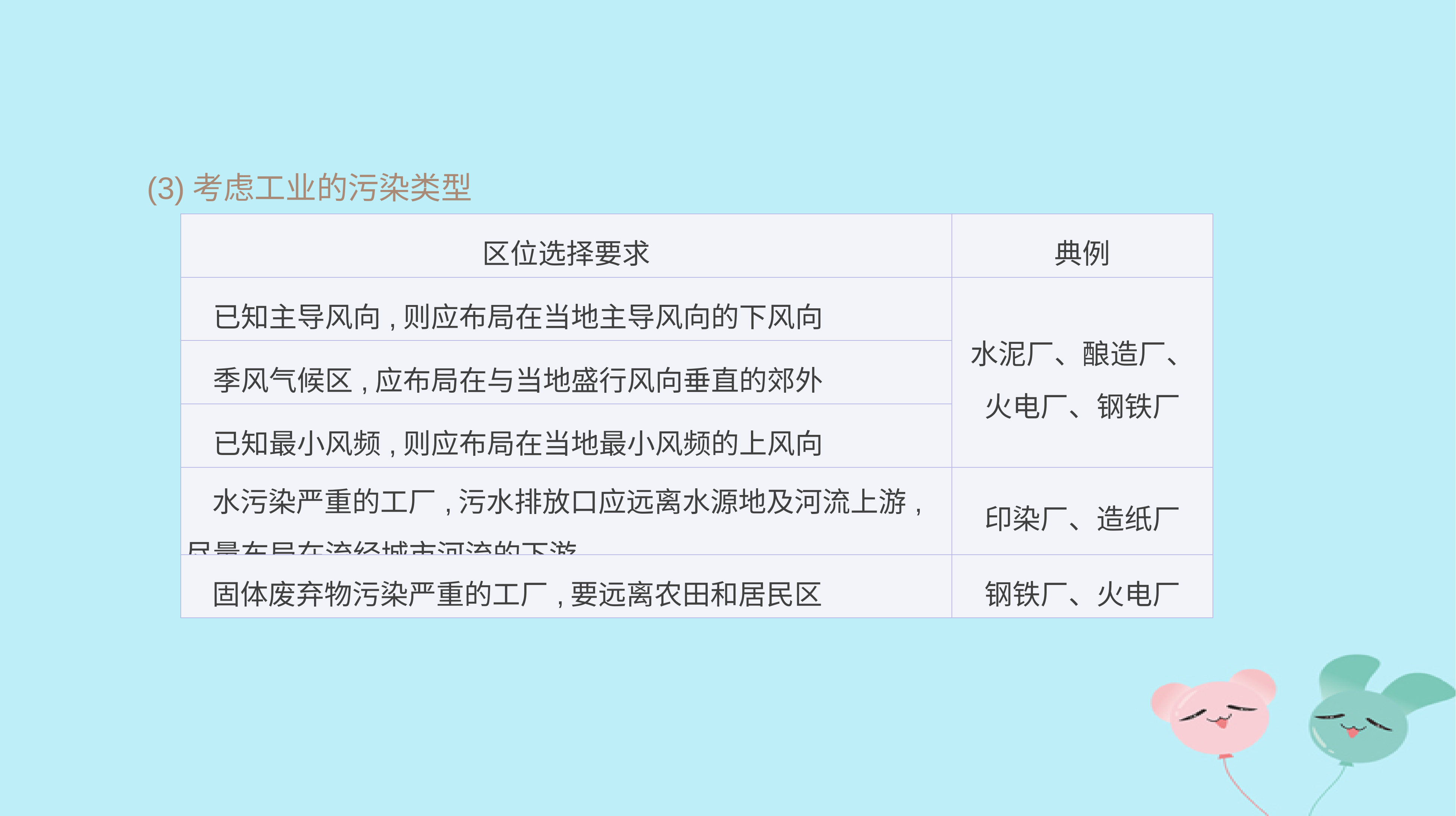

(3)考虑工业的污染类型
| 区位选择要求 | 典例 |
| --- | --- |
| 已知主导风向,则应布局在当地主导风向的下风向 | 水泥厂、酿造厂、 火电厂、钢铁厂 |
| 季风气候区,应布局在与当地盛行风向垂直的郊外 |  |
| 已知最小风频,则应布局在当地最小风频的上风向 |  |
| 水污染严重的工厂,污水排放口应远离水源地及河流上游,尽量布局在流经城市河流的下游 | 印染厂、造纸厂 |
| 固体废弃物污染严重的工厂,要远离农田和居民区 | 钢铁厂、火电厂 |